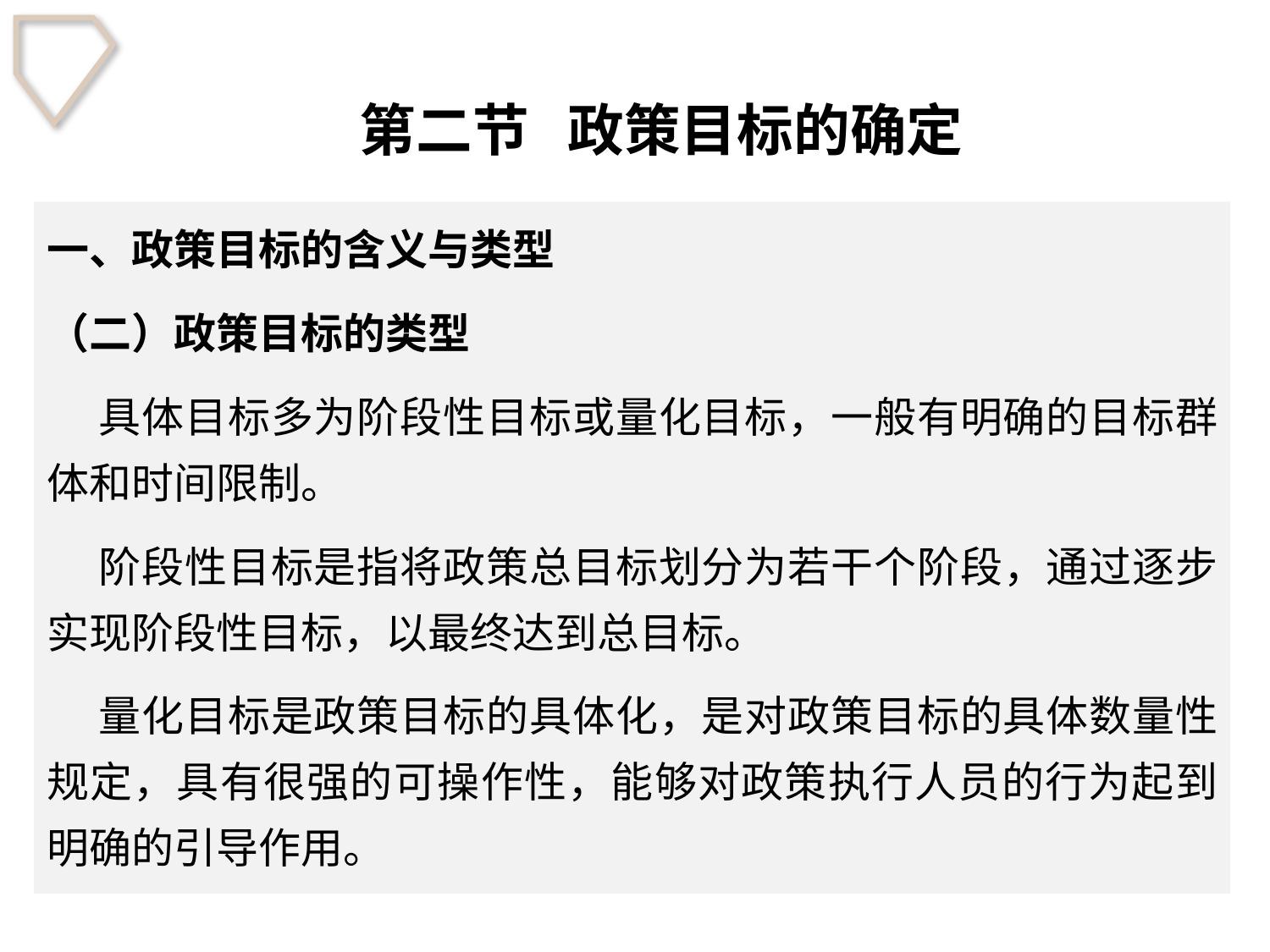

# 第二节   政策目标的确定
一、政策目标的含义与类型
（二）政策目标的类型
    具体目标多为阶段性目标或量化目标，一般有明确的目标群体和时间限制。
    阶段性目标是指将政策总目标划分为若干个阶段，通过逐步实现阶段性目标，以最终达到总目标。
    量化目标是政策目标的具体化，是对政策目标的具体数量性规定，具有很强的可操作性，能够对政策执行人员的行为起到明确的引导作用。